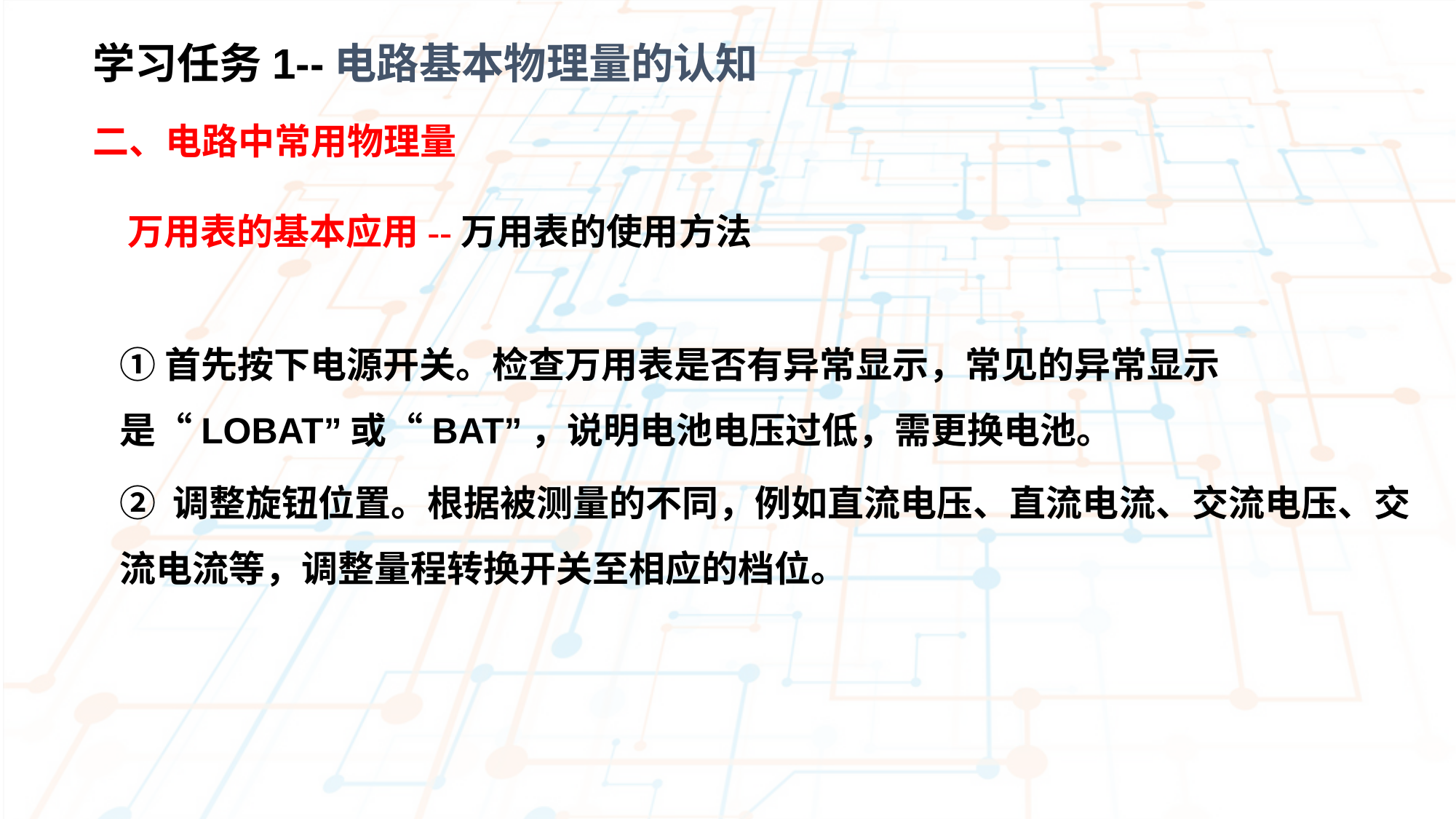

学习任务1--电路基本物理量的认知
二、电路中常用物理量

 万用表的基本应用--万用表的使用方法

①首先按下电源开关。检查万用表是否有异常显示，常见的异常显示是“LOBAT”或“BAT”，说明电池电压过低，需更换电池。
② 调整旋钮位置。根据被测量的不同，例如直流电压、直流电流、交流电压、交流电流等，调整量程转换开关至相应的档位。